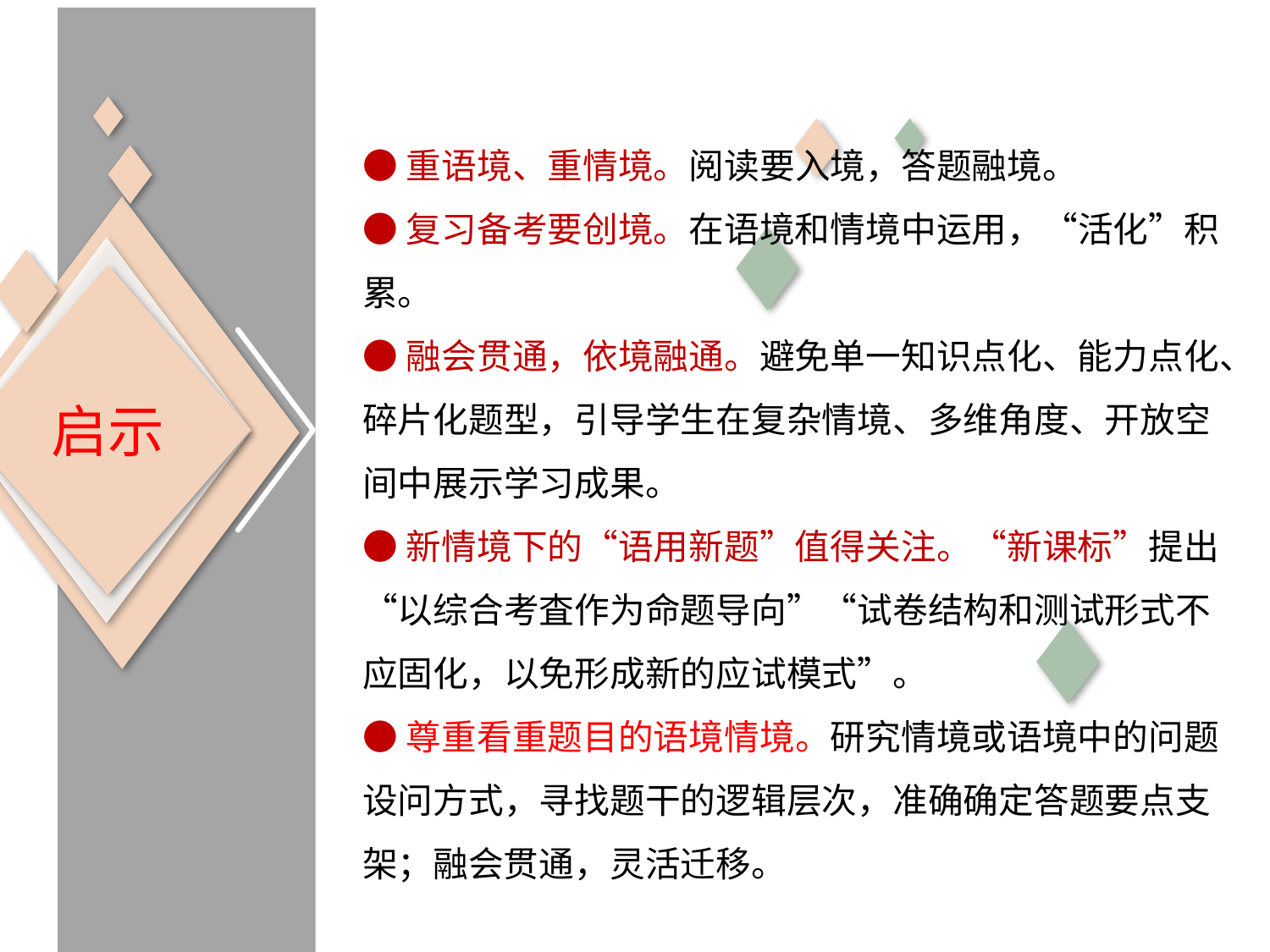

●重语境、重情境。阅读要入境，答题融境。
●复习备考要创境。在语境和情境中运用，“活化”积累。
●融会贯通，依境融通。避免单一知识点化、能力点化、碎片化题型，引导学生在复杂情境、多维角度、开放空间中展示学习成果。
●新情境下的“语用新题”值得关注。“新课标”提出“以综合考査作为命题导向”“试卷结构和测试形式不应固化，以免形成新的应试模式”。
●尊重看重题目的语境情境。研究情境或语境中的问题设问方式，寻找题干的逻辑层次，准确确定答题要点支架；融会贯通，灵活迁移。

启示